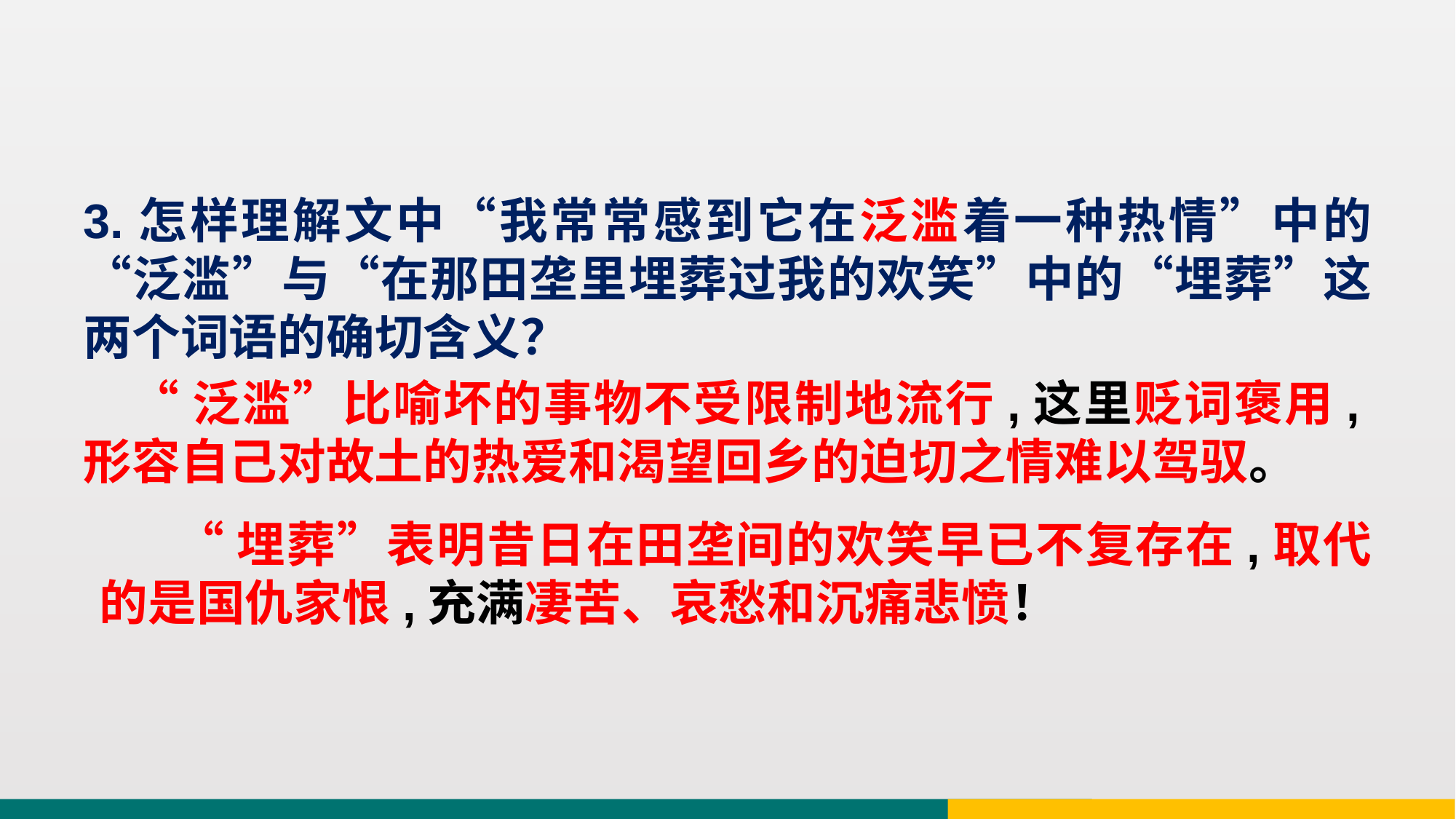

3.怎样理解文中“我常常感到它在泛滥着一种热情”中的“泛滥”与“在那田垄里埋葬过我的欢笑”中的“埋葬”这两个词语的确切含义？
    “泛滥”比喻坏的事物不受限制地流行,这里贬词褒用,形容自己对故土的热爱和渴望回乡的迫切之情难以驾驭。
      “埋葬”表明昔日在田垄间的欢笑早已不复存在,取代的是国仇家恨,充满凄苦、哀愁和沉痛悲愤！